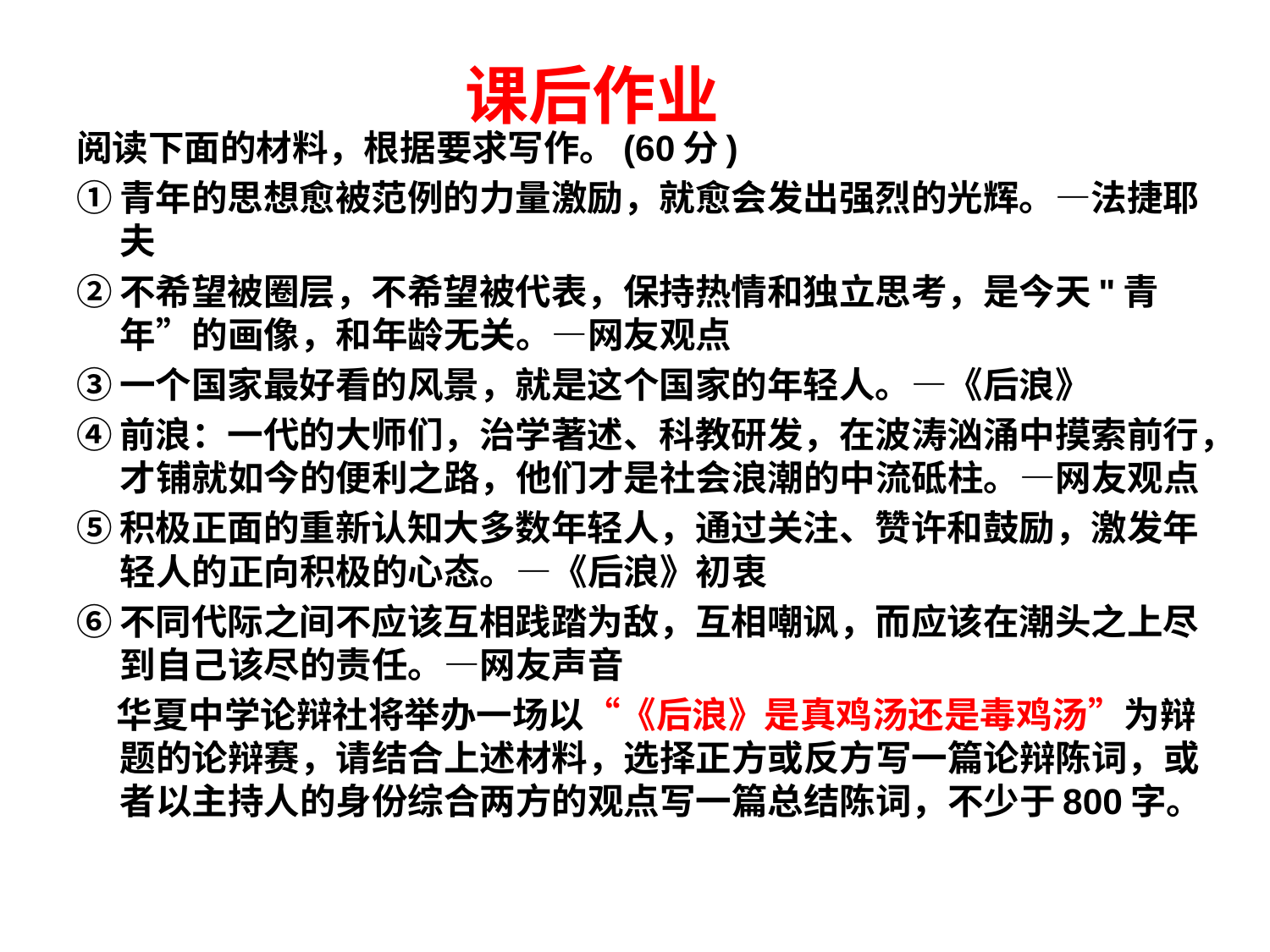

# 课后作业
阅读下面的材料，根据要求写作。(60分)
①青年的思想愈被范例的力量激励，就愈会发出强烈的光辉。—法捷耶夫
②不希望被圈层，不希望被代表，保持热情和独立思考，是今天"青年”的画像，和年龄无关。—网友观点
③一个国家最好看的风景，就是这个国家的年轻人。—《后浪》
④前浪：一代的大师们，治学著述、科教研发，在波涛汹涌中摸索前行，才铺就如今的便利之路，他们才是社会浪潮的中流砥柱。—网友观点
⑤积极正面的重新认知大多数年轻人，通过关注、赞许和鼓励，激发年轻人的正向积极的心态。—《后浪》初衷
⑥不同代际之间不应该互相践踏为敌，互相嘲讽，而应该在潮头之上尽到自己该尽的责任。—网友声音
    华夏中学论辩社将举办一场以“《后浪》是真鸡汤还是毒鸡汤”为辩题的论辩赛，请结合上述材料，选择正方或反方写一篇论辩陈词，或者以主持人的身份综合两方的观点写一篇总结陈词，不少于800字。